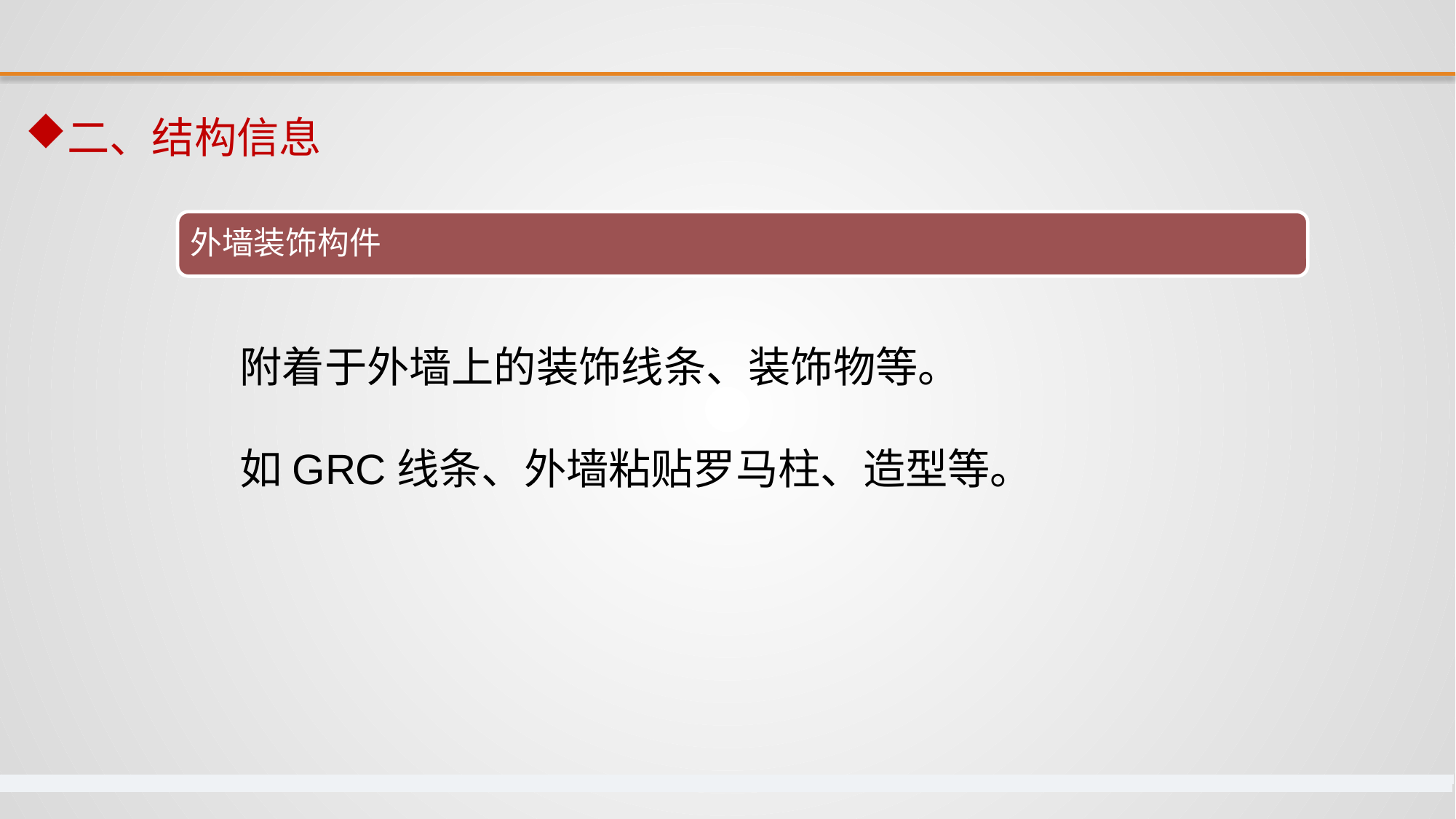

二、结构信息

外墙装饰构件
附着于外墙上的装饰线条、装饰物等。

如GRC线条、外墙粘贴罗马柱、造型等。